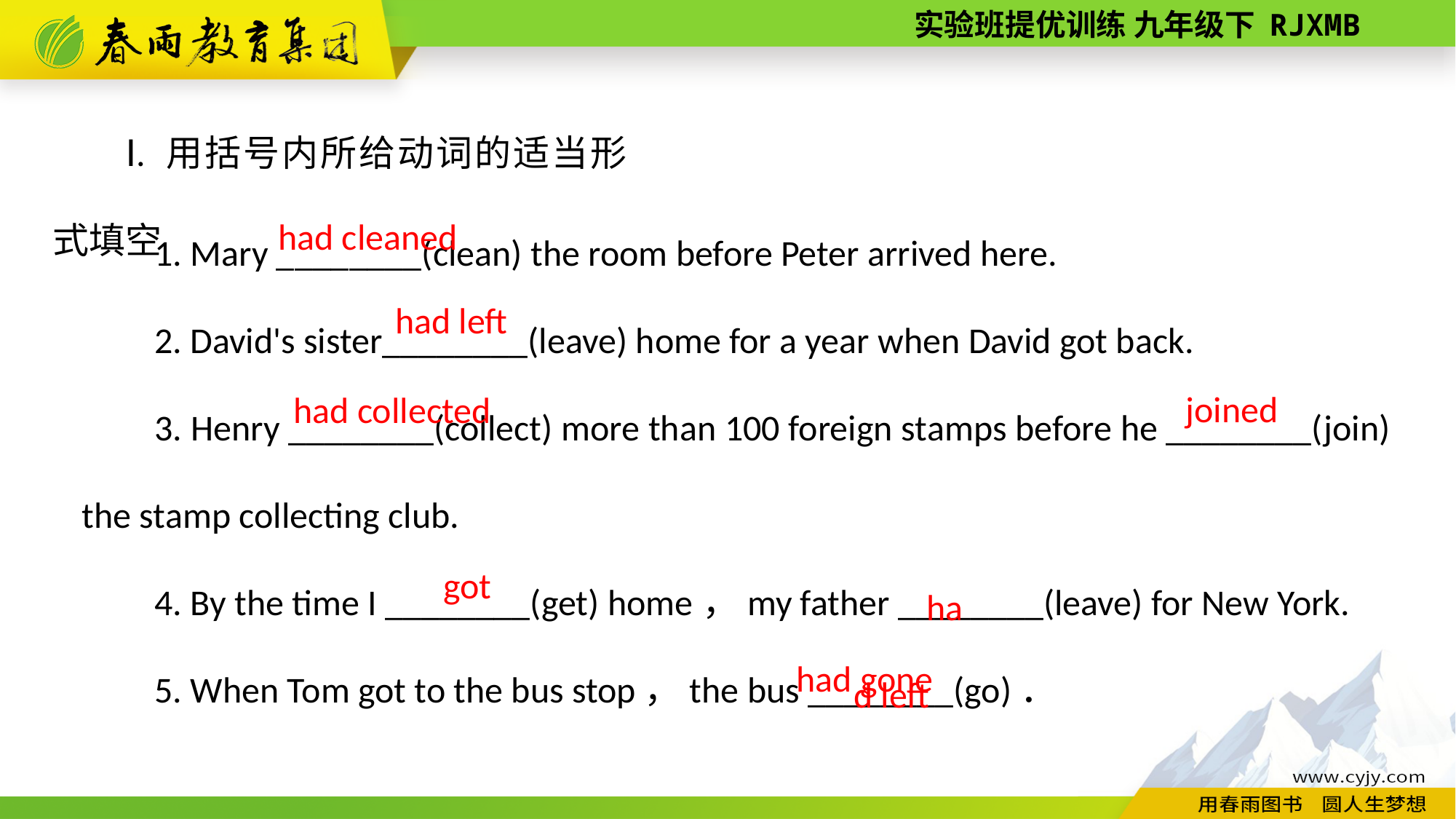

Ⅰ. 用括号内所给动词的适当形式填空
1. Mary ________(clean) the room before Peter arrived here.
2. David's sister________(leave) home for a year when David got back.
3. Henry ________(collect) more than 100 foreign stamps before he ________(join) the stamp collecting club.
4. By the time I ________(get) home，my father ________(leave) for New York.
5. When Tom got to the bus stop，the bus ________(go)．
had cleaned
had left
joined
had collected
had left
got
had gone